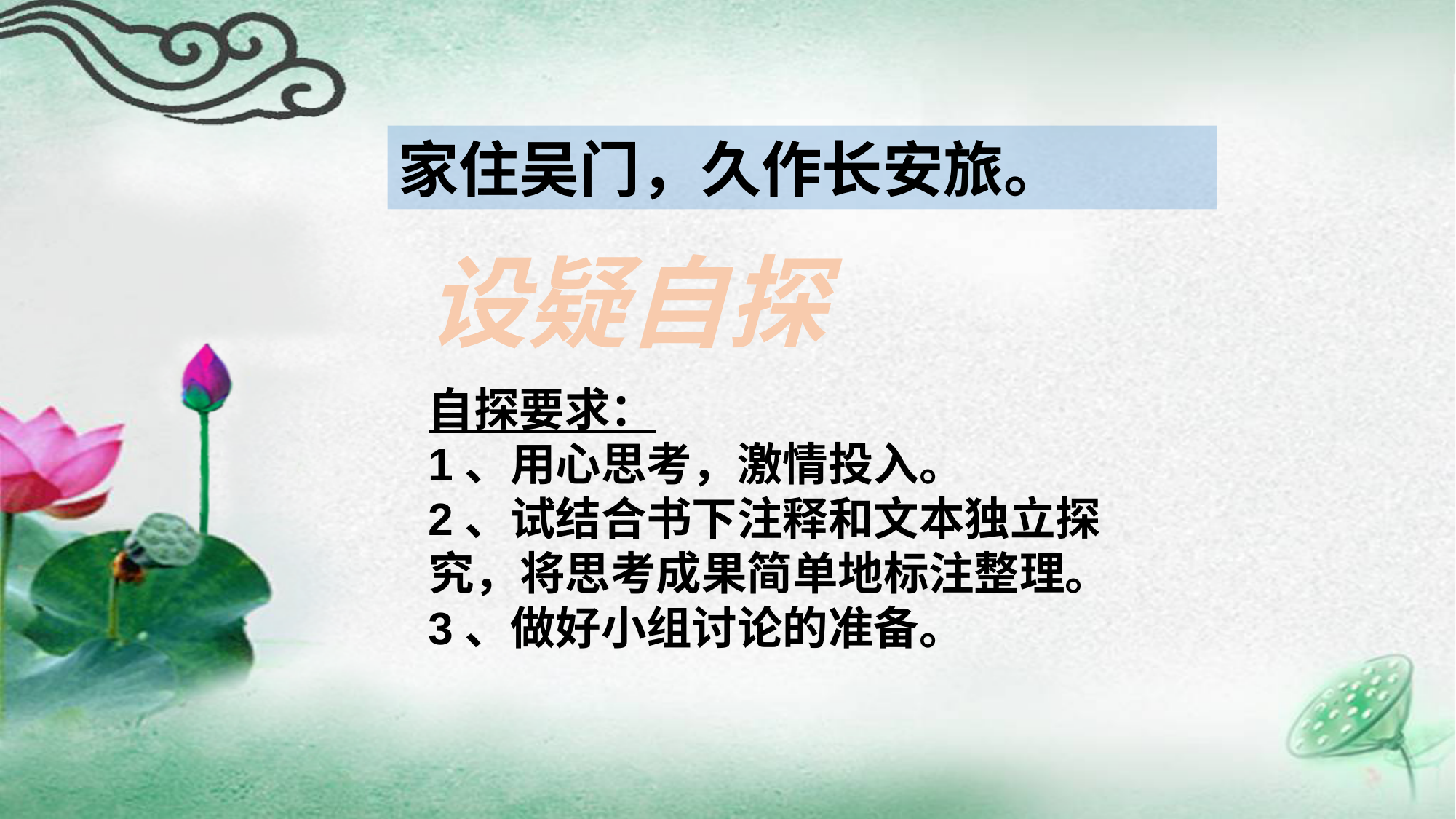

家住吴门，久作长安旅。
设疑自探
自探要求：
1、用心思考，激情投入。
2、试结合书下注释和文本独立探究，将思考成果简单地标注整理。
3、做好小组讨论的准备。